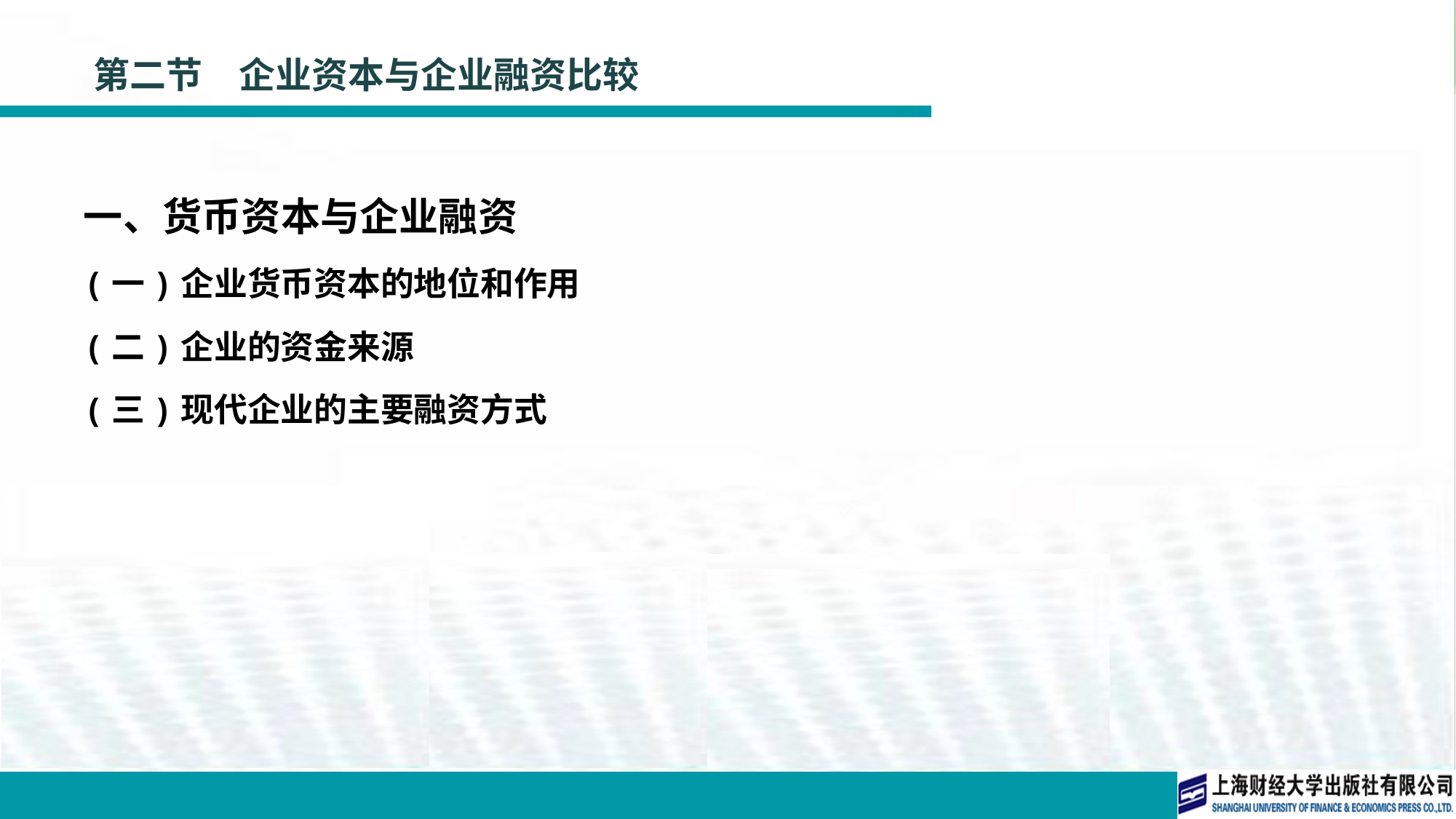

# 第二节　企业资本与企业融资比较
一、货币资本与企业融资
(一)企业货币资本的地位和作用
(二)企业的资金来源
(三)现代企业的主要融资方式